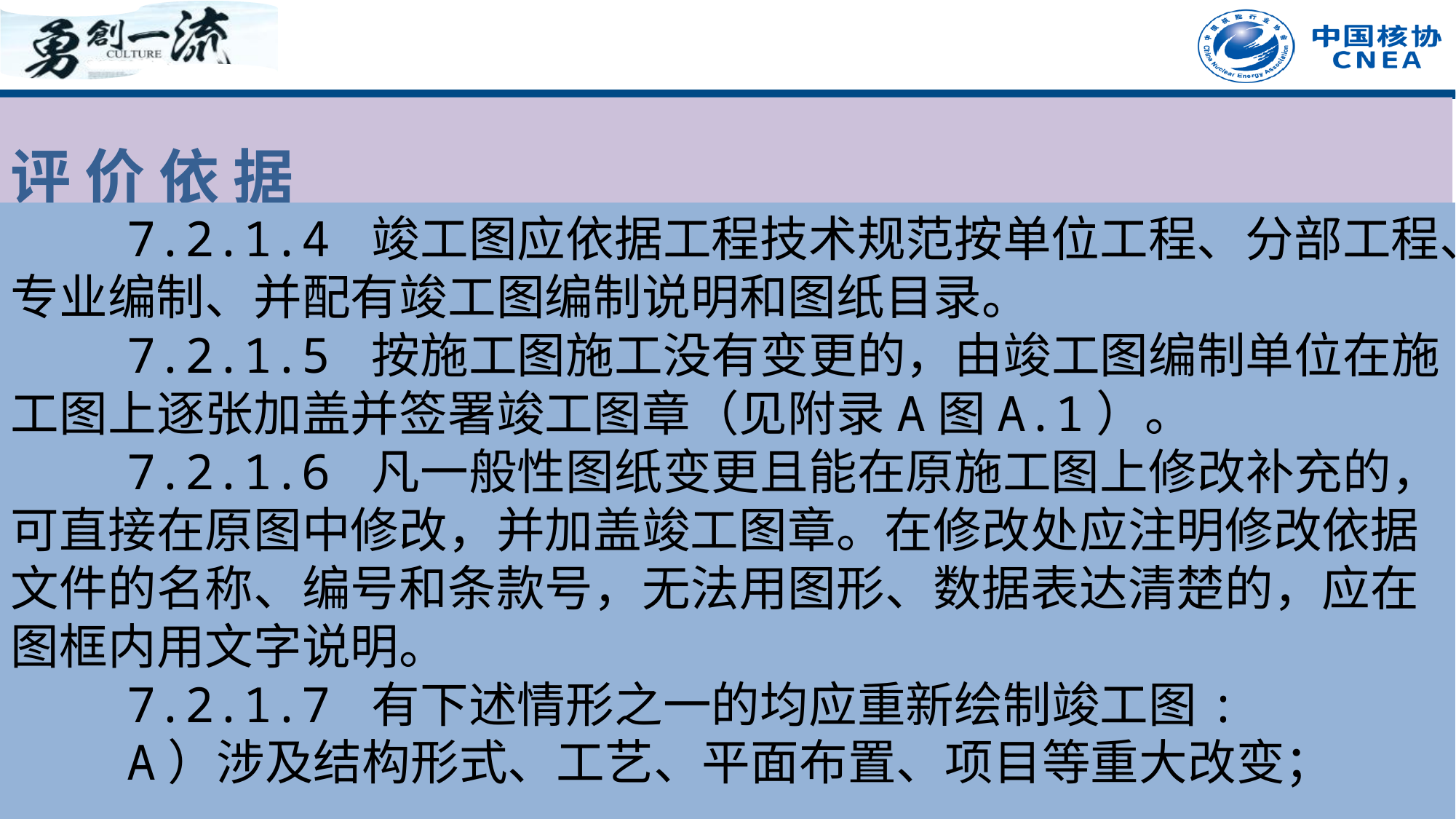

评 价 依 据
    7.2.1.4 竣工图应依据工程技术规范按单位工程、分部工程、专业编制、并配有竣工图编制说明和图纸目录。
    7.2.1.5 按施工图施工没有变更的，由竣工图编制单位在施工图上逐张加盖并签署竣工图章（见附录A图A.1）。
    7.2.1.6 凡一般性图纸变更且能在原施工图上修改补充的，可直接在原图中修改，并加盖竣工图章。在修改处应注明修改依据文件的名称、编号和条款号，无法用图形、数据表达清楚的，应在图框内用文字说明。
    7.2.1.7 有下述情形之一的均应重新绘制竣工图:
    A）涉及结构形式、工艺、平面布置、项目等重大改变；